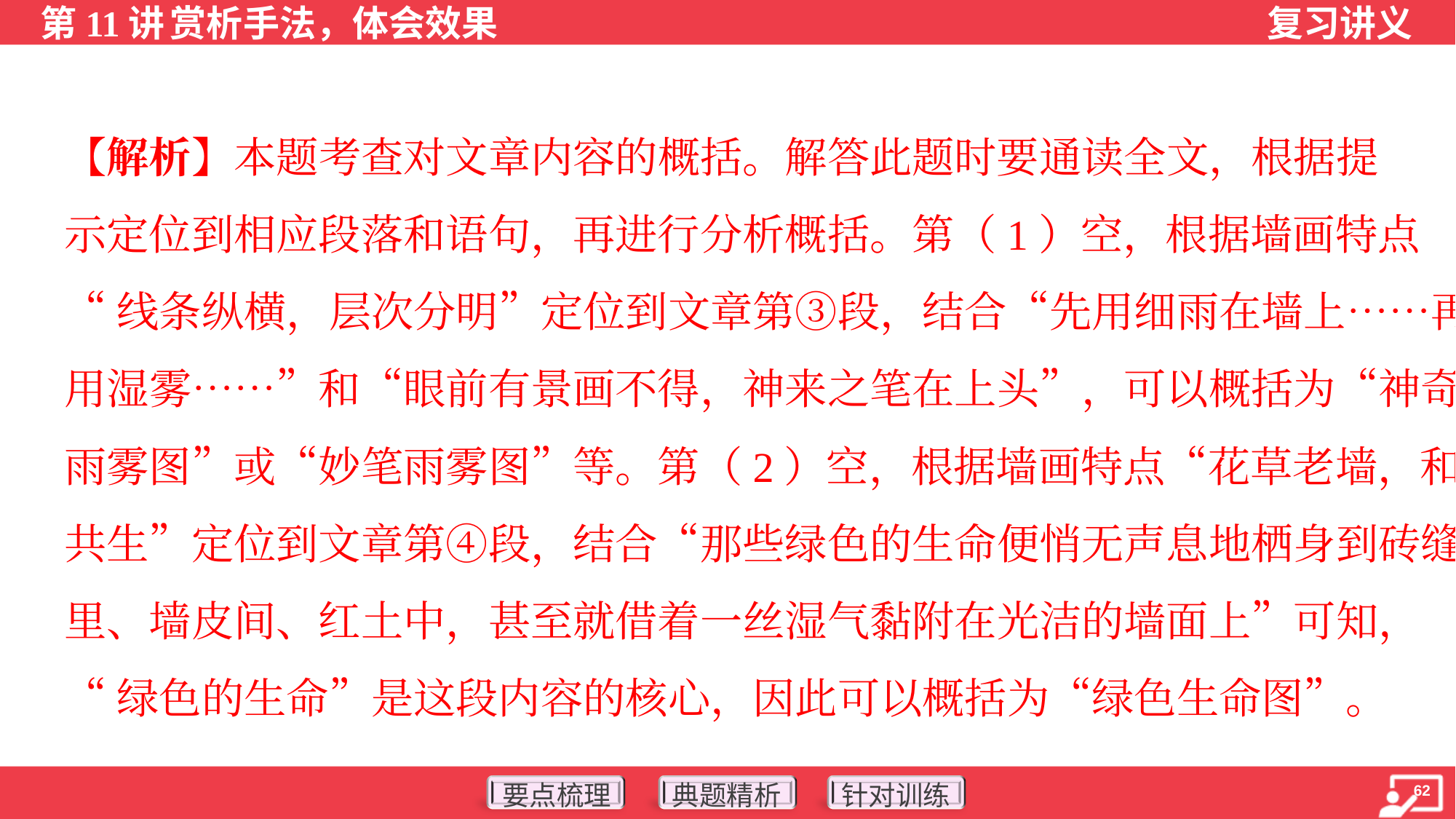

【解析】本题考查对文章内容的概括。解答此题时要通读全文，根据提
示定位到相应段落和语句，再进行分析概括。第（1）空，根据墙画特点
“线条纵横，层次分明”定位到文章第③段，结合“先用细雨在墙上……再
用湿雾……”和“眼前有景画不得，神来之笔在上头”，可以概括为“神奇
雨雾图”或“妙笔雨雾图”等。第（2）空，根据墙画特点“花草老墙，和谐
共生”定位到文章第④段，结合“那些绿色的生命便悄无声息地栖身到砖缝
里、墙皮间、红土中，甚至就借着一丝湿气黏附在光洁的墙面上”可知，
“绿色的生命”是这段内容的核心，因此可以概括为“绿色生命图”。